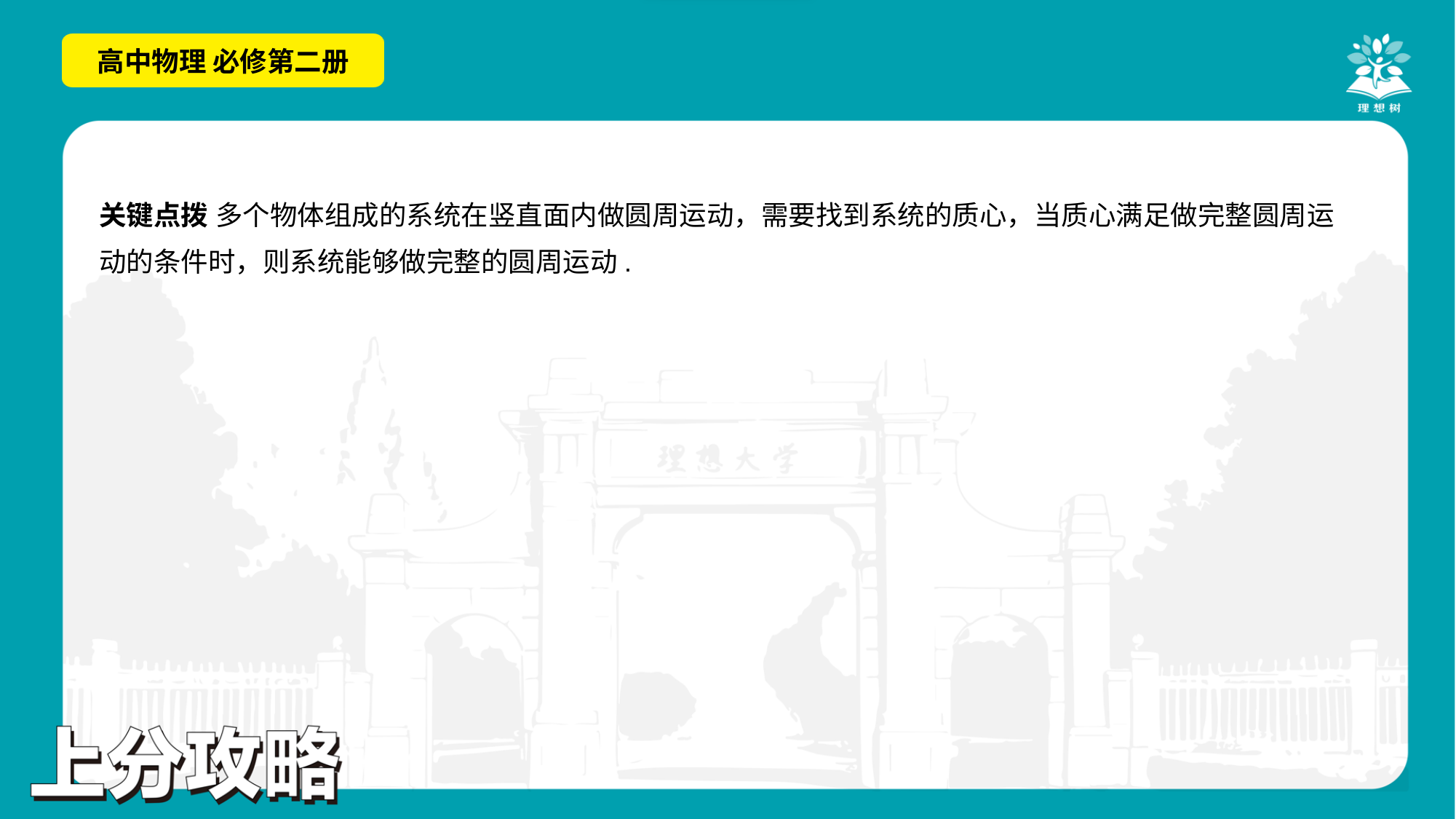

关键点拨 多个物体组成的系统在竖直面内做圆周运动，需要找到系统的质心，当质心满足做完整圆周运
动的条件时，则系统能够做完整的圆周运动.